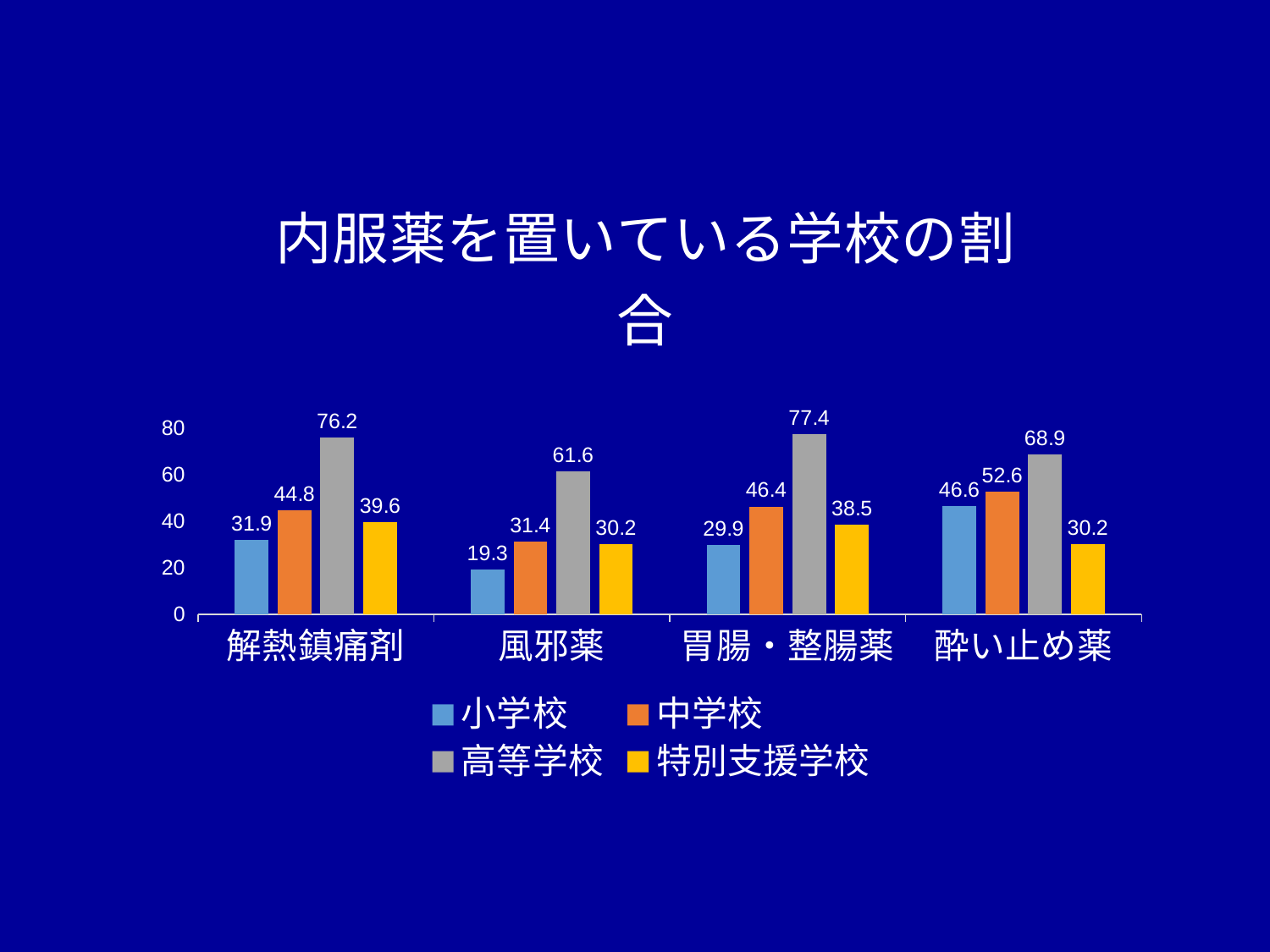

### Chart: 内服薬を置いている学校の割合

| Category | 小学校 | 中学校 | 高等学校 | 特別支援学校 |
|---|---|---|---|---|
| 解熱鎮痛剤 | 31.9 | 44.8 | 76.2 | 39.6 |
| 風邪薬 | 19.3 | 31.4 | 61.6 | 30.2 |
| 胃腸・整腸薬 | 29.9 | 46.4 | 77.4 | 38.5 |
| 酔い止め薬 | 46.6 | 52.6 | 68.9 | 30.2 |